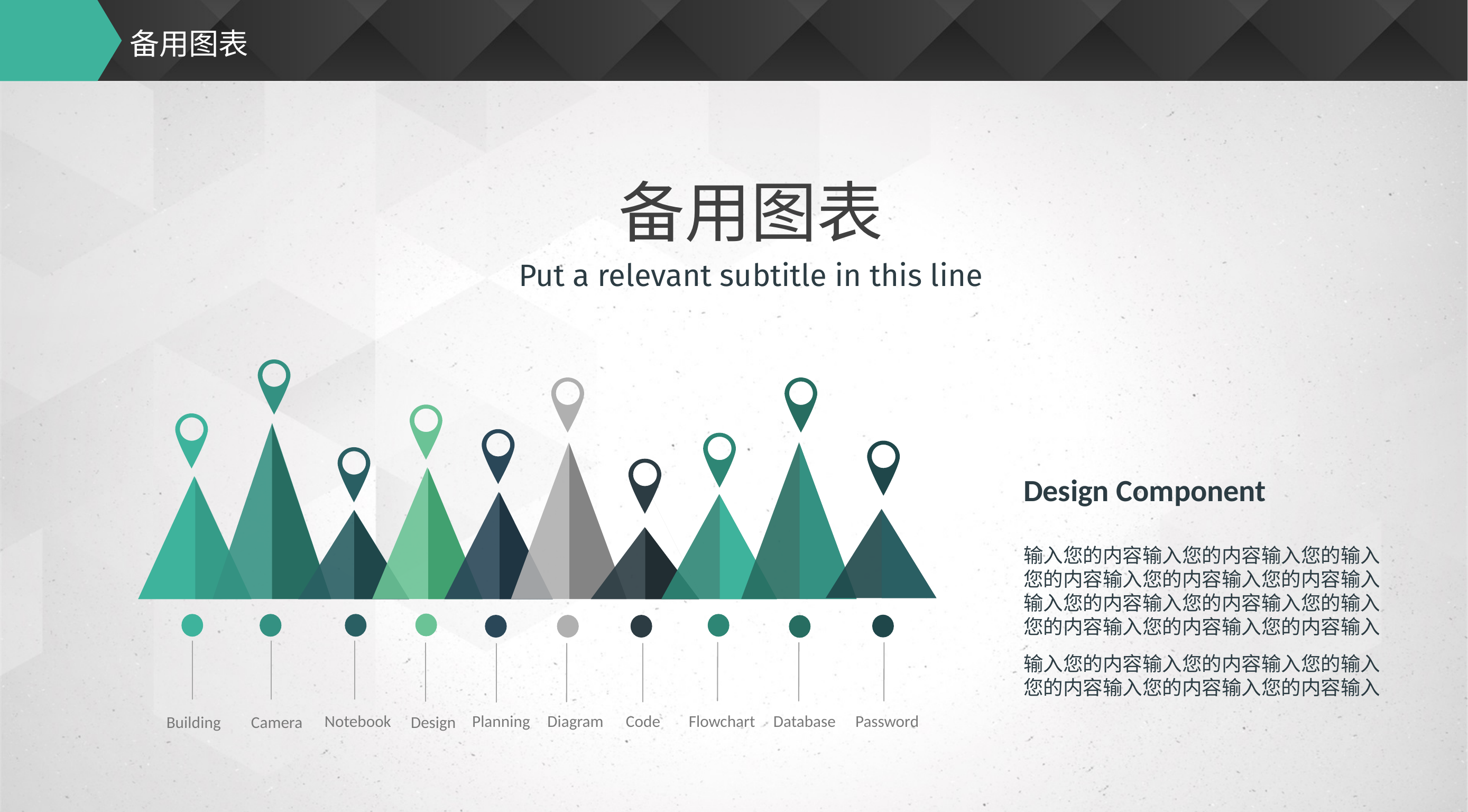

# 备用图表
备用图表
Put a relevant subtitle in this line

Design Component

输入您的内容输入您的内容输入您的输入您的内容输入您的内容输入您的内容输入输入您的内容输入您的内容输入您的输入您的内容输入您的内容输入您的内容输入
输入您的内容输入您的内容输入您的输入您的内容输入您的内容输入您的内容输入

Notebook
Planning
Diagram
Flowchart
Database
Password
Code
Design
Building
Camera